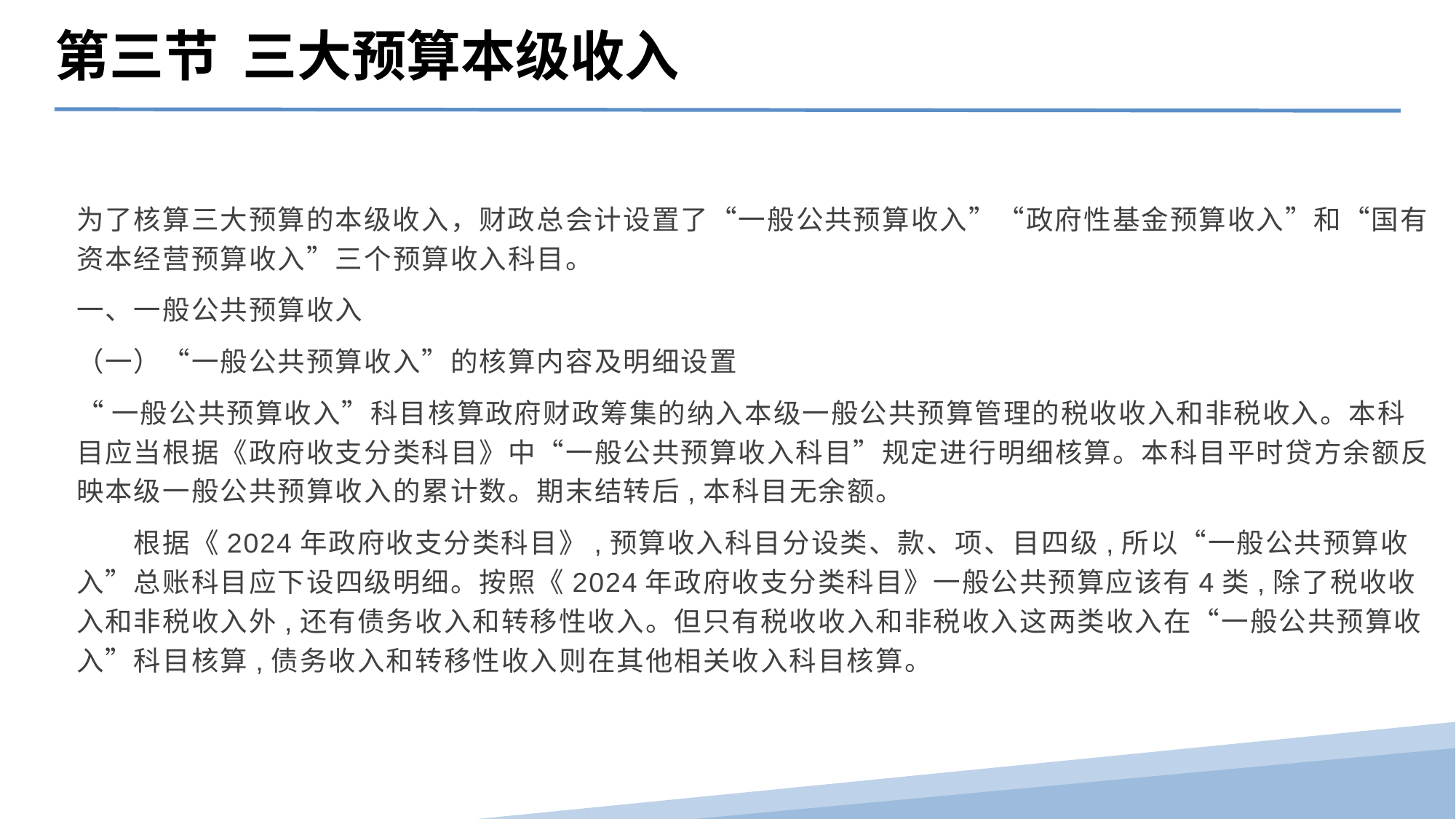

第三节  三大预算本级收入
为了核算三大预算的本级收入，财政总会计设置了“一般公共预算收入”“政府性基金预算收入”和“国有资本经营预算收入”三个预算收入科目。
一、一般公共预算收入
（一）“一般公共预算收入”的核算内容及明细设置
“一般公共预算收入”科目核算政府财政筹集的纳入本级一般公共预算管理的税收收入和非税收入。本科目应当根据《政府收支分类科目》中“一般公共预算收入科目”规定进行明细核算。本科目平时贷方余额反映本级一般公共预算收入的累计数。期末结转后,本科目无余额。
　　根据《2024年政府收支分类科目》,预算收入科目分设类、款、项、目四级,所以“一般公共预算收入”总账科目应下设四级明细。按照《2024年政府收支分类科目》一般公共预算应该有4类,除了税收收入和非税收入外,还有债务收入和转移性收入。但只有税收收入和非税收入这两类收入在“一般公共预算收入”科目核算,债务收入和转移性收入则在其他相关收入科目核算。